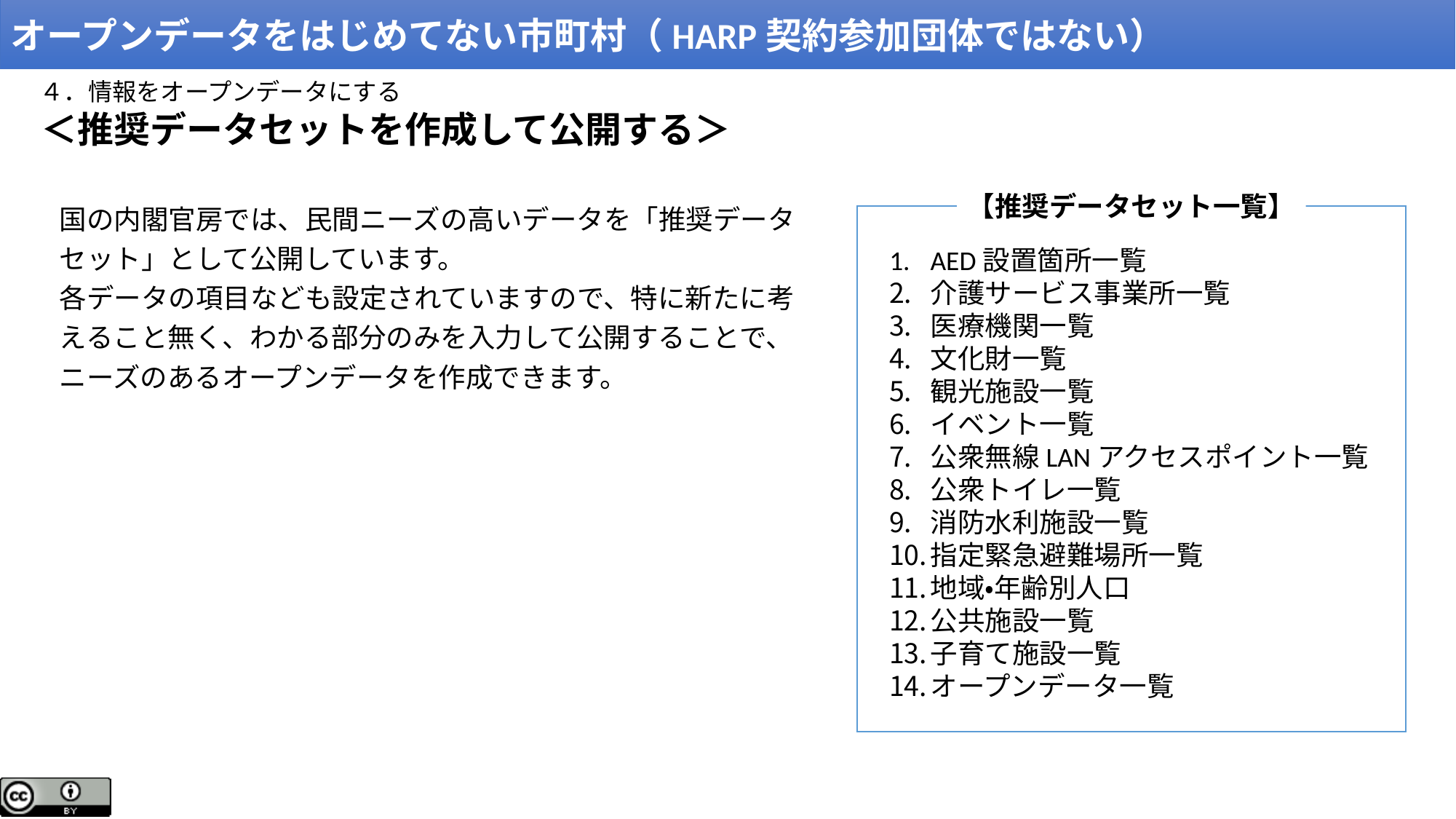

オープンデータをはじめてない市町村（HARP契約参加団体ではない）
４．情報をオープンデータにする
＜推奨データセットを作成して公開する＞
【推奨データセット一覧】
国の内閣官房では、民間ニーズの高いデータを「推奨データセット」として公開しています。
各データの項目なども設定されていますので、特に新たに考えること無く、わかる部分のみを入力して公開することで、ニーズのあるオープンデータを作成できます。

AED設置箇所一覧
介護サービス事業所一覧
医療機関一覧
文化財一覧
観光施設一覧
イベント一覧
公衆無線LANアクセスポイント一覧
公衆トイレ一覧
消防水利施設一覧
指定緊急避難場所一覧
地域・年齢別人口
公共施設一覧
子育て施設一覧
オープンデータ一覧
38